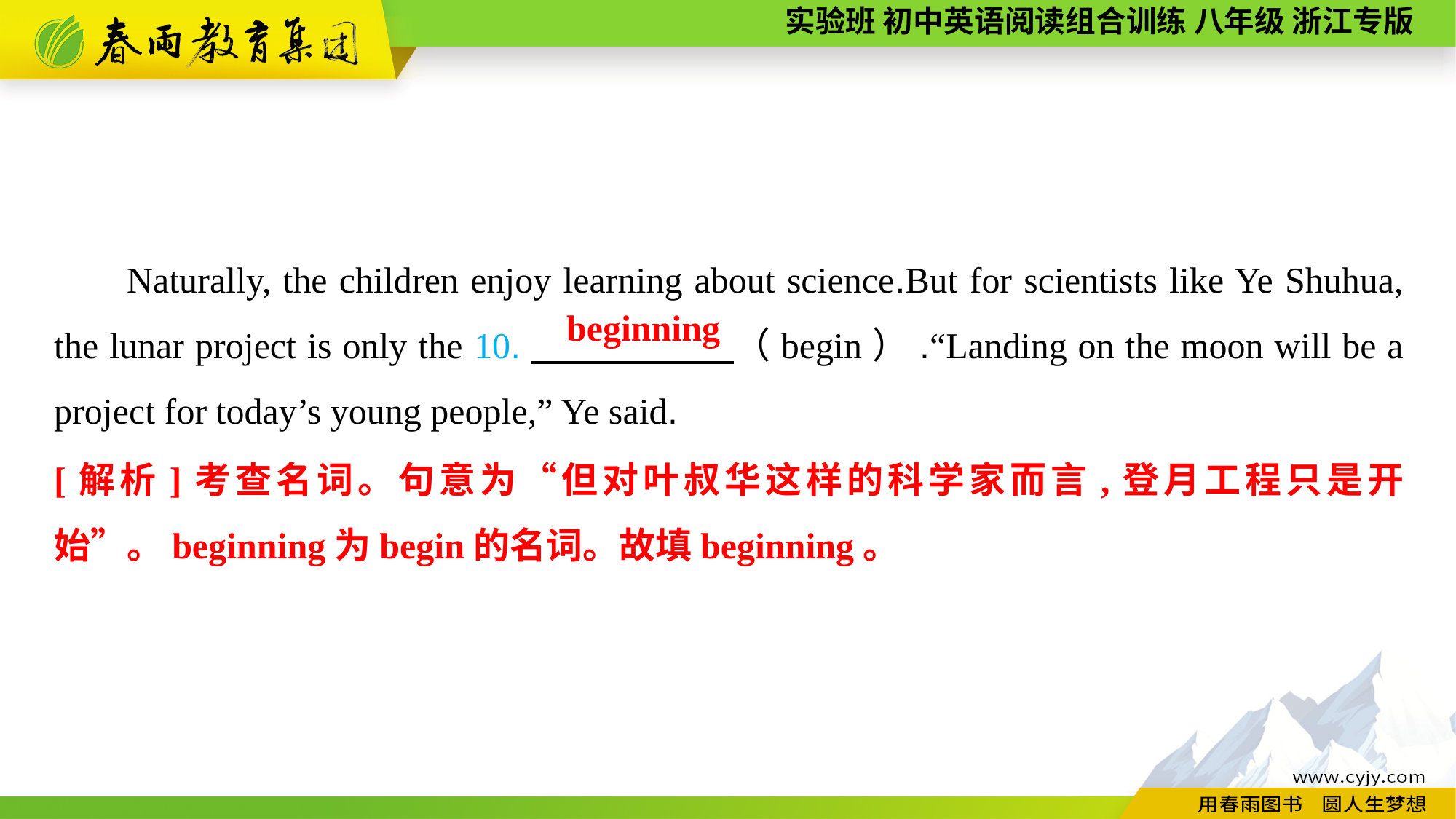

Naturally, the children enjoy learning about science.But for scientists like Ye Shuhua, the lunar project is only the 10.　　     　　（begin）.“Landing on the moon will be a project for today’s young people,” Ye said.
beginning
[解析]考查名词。句意为“但对叶叔华这样的科学家而言,登月工程只是开始”。beginning为begin的名词。故填beginning。